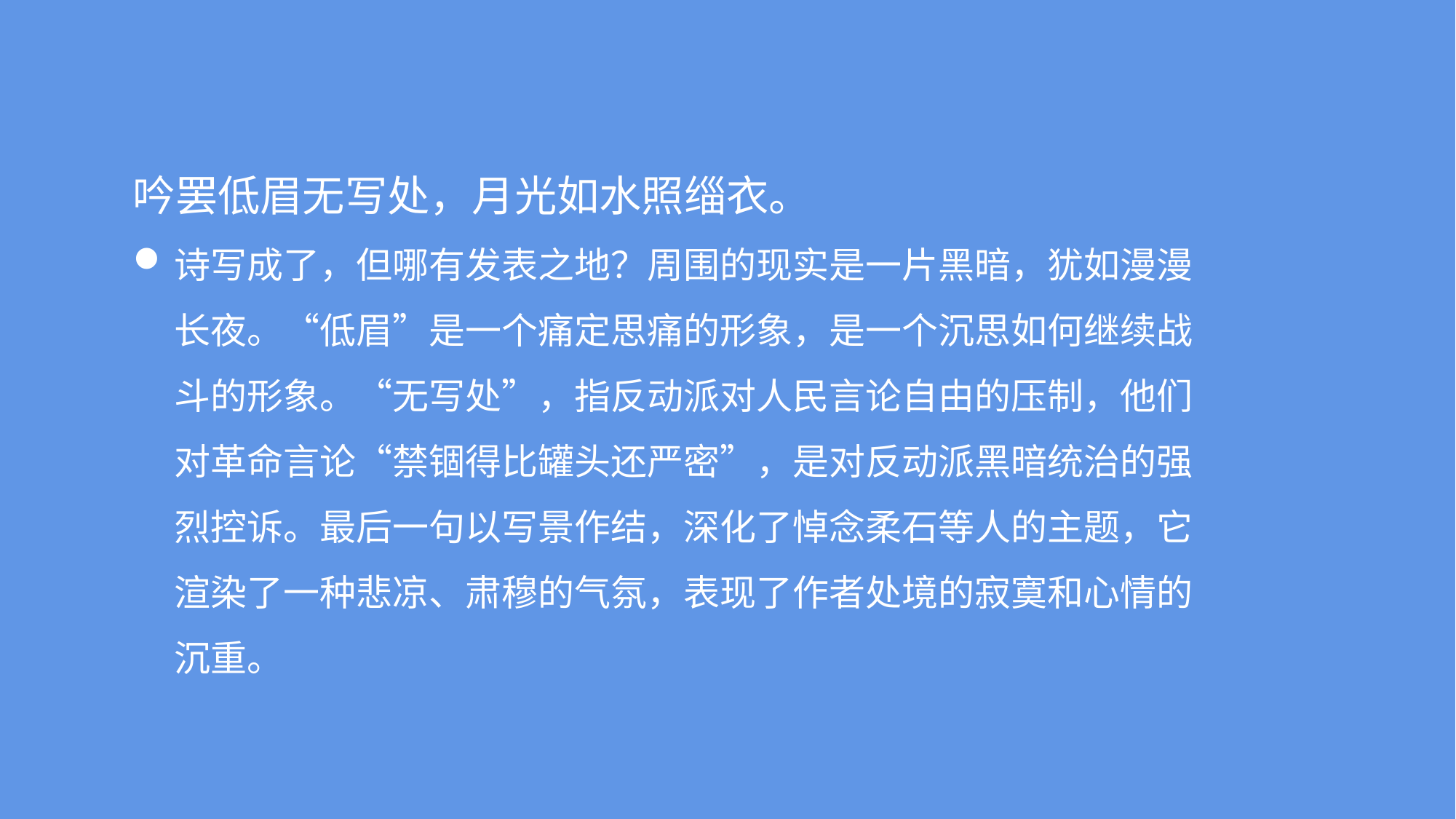

吟罢低眉无写处，月光如水照缁衣。
诗写成了，但哪有发表之地？周围的现实是一片黑暗，犹如漫漫长夜。“低眉”是一个痛定思痛的形象，是一个沉思如何继续战斗的形象。“无写处”，指反动派对人民言论自由的压制，他们对革命言论“禁锢得比罐头还严密”，是对反动派黑暗统治的强烈控诉。最后一句以写景作结，深化了悼念柔石等人的主题，它渲染了一种悲凉、肃穆的气氛，表现了作者处境的寂寞和心情的沉重。